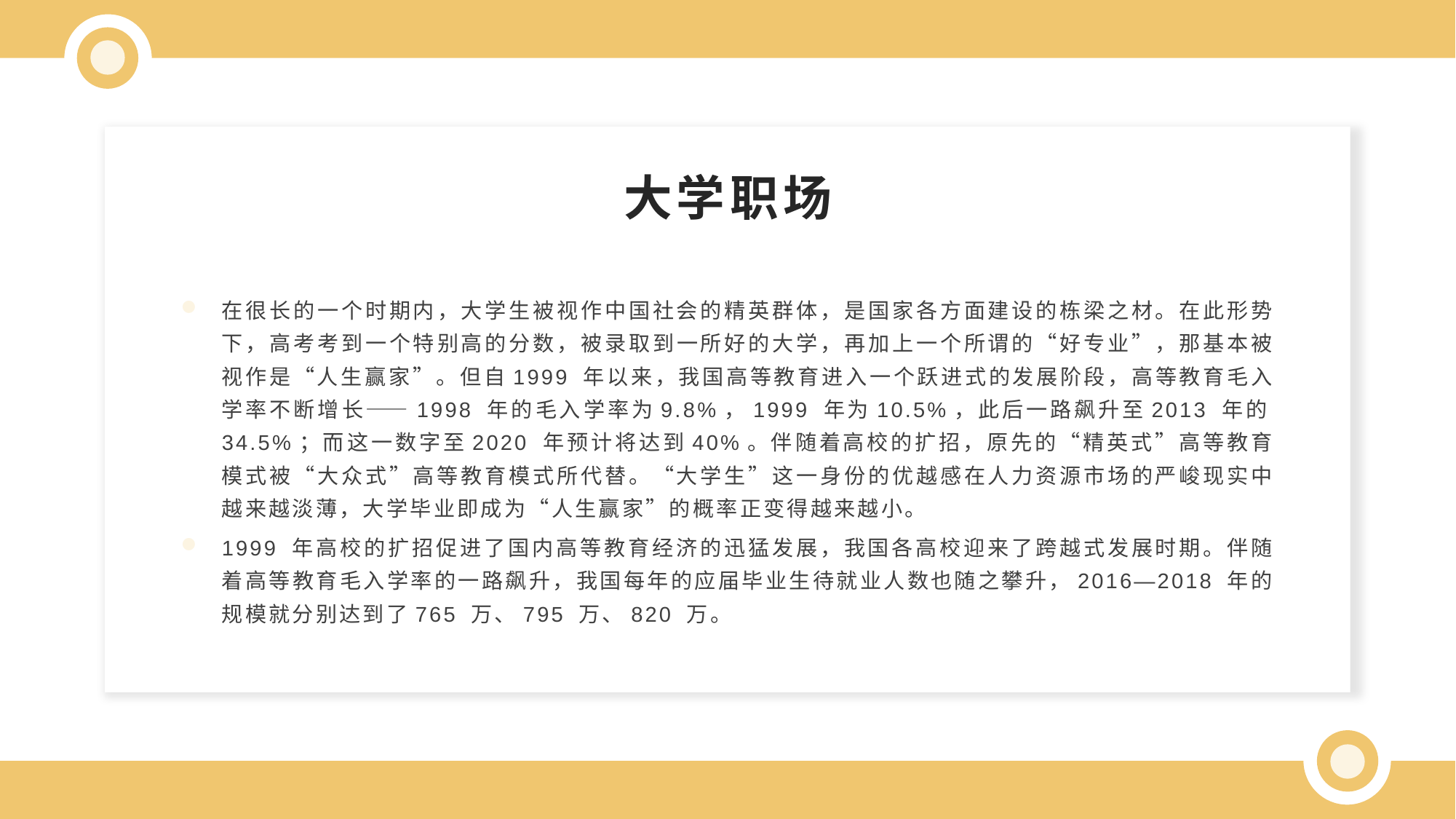

大学职场
在很长的一个时期内，大学生被视作中国社会的精英群体，是国家各方面建设的栋梁之材。在此形势下，高考考到一个特别高的分数，被录取到一所好的大学，再加上一个所谓的“好专业”，那基本被视作是“人生赢家”。但自1999 年以来，我国高等教育进入一个跃进式的发展阶段，高等教育毛入学率不断增长——1998 年的毛入学率为9.8%，1999 年为10.5%，此后一路飙升至2013 年的34.5%；而这一数字至2020 年预计将达到40%。伴随着高校的扩招，原先的“精英式”高等教育模式被“大众式”高等教育模式所代替。“大学生”这一身份的优越感在人力资源市场的严峻现实中越来越淡薄，大学毕业即成为“人生赢家”的概率正变得越来越小。
1999 年高校的扩招促进了国内高等教育经济的迅猛发展，我国各高校迎来了跨越式发展时期。伴随着高等教育毛入学率的一路飙升，我国每年的应届毕业生待就业人数也随之攀升，2016—2018 年的规模就分别达到了765 万、795 万、820 万。